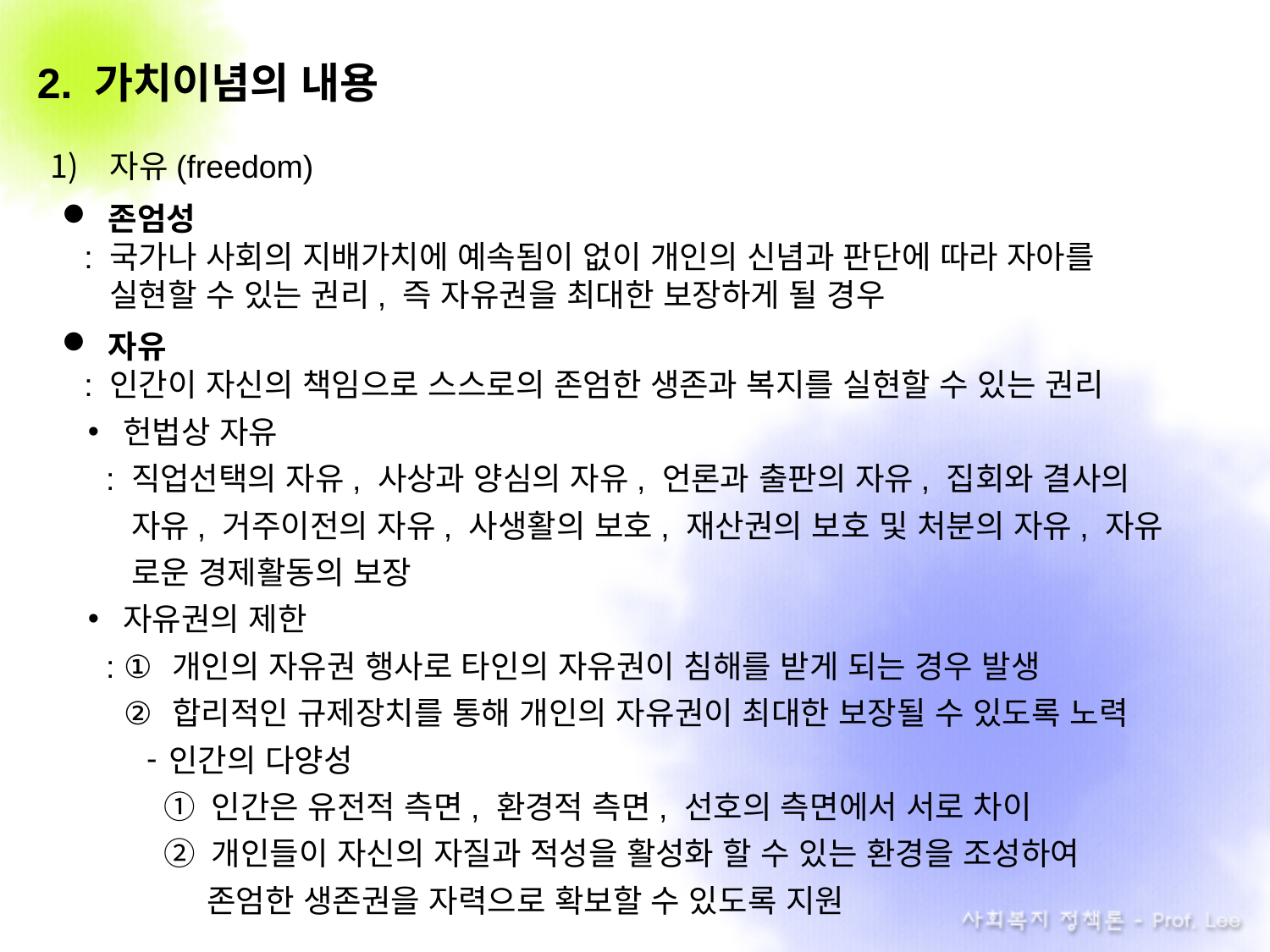

2. 가치이념의 내용

자유(freedom)
존엄성
 : 국가나 사회의 지배가치에 예속됨이 없이 개인의 신념과 판단에 따라 자아를
 . 실현할 수 있는 권리, 즉 자유권을 최대한 보장하게 될 경우
자유
 : 인간이 자신의 책임으로 스스로의 존엄한 생존과 복지를 실현할 수 있는 권리
헌법상 자유
  : 직업선택의 자유, 사상과 양심의 자유, 언론과 출판의 자유, 집회와 결사의
    자유, 거주이전의 자유, 사생활의 보호, 재산권의 보호 및 처분의 자유, 자유
    로운 경제활동의 보장
자유권의 제한
  : ① 개인의 자유권 행사로 타인의 자유권이 침해를 받게 되는 경우 발생
   .② 합리적인 규제장치를 통해 개인의 자유권이 최대한 보장될 수 있도록 노력
인간의 다양성
① 인간은 유전적 측면, 환경적 측면, 선호의 측면에서 서로 차이
② 개인들이 자신의 자질과 적성을 활성화 할 수 있는 환경을 조성하여
    존엄한 생존권을 자력으로 확보할 수 있도록 지원